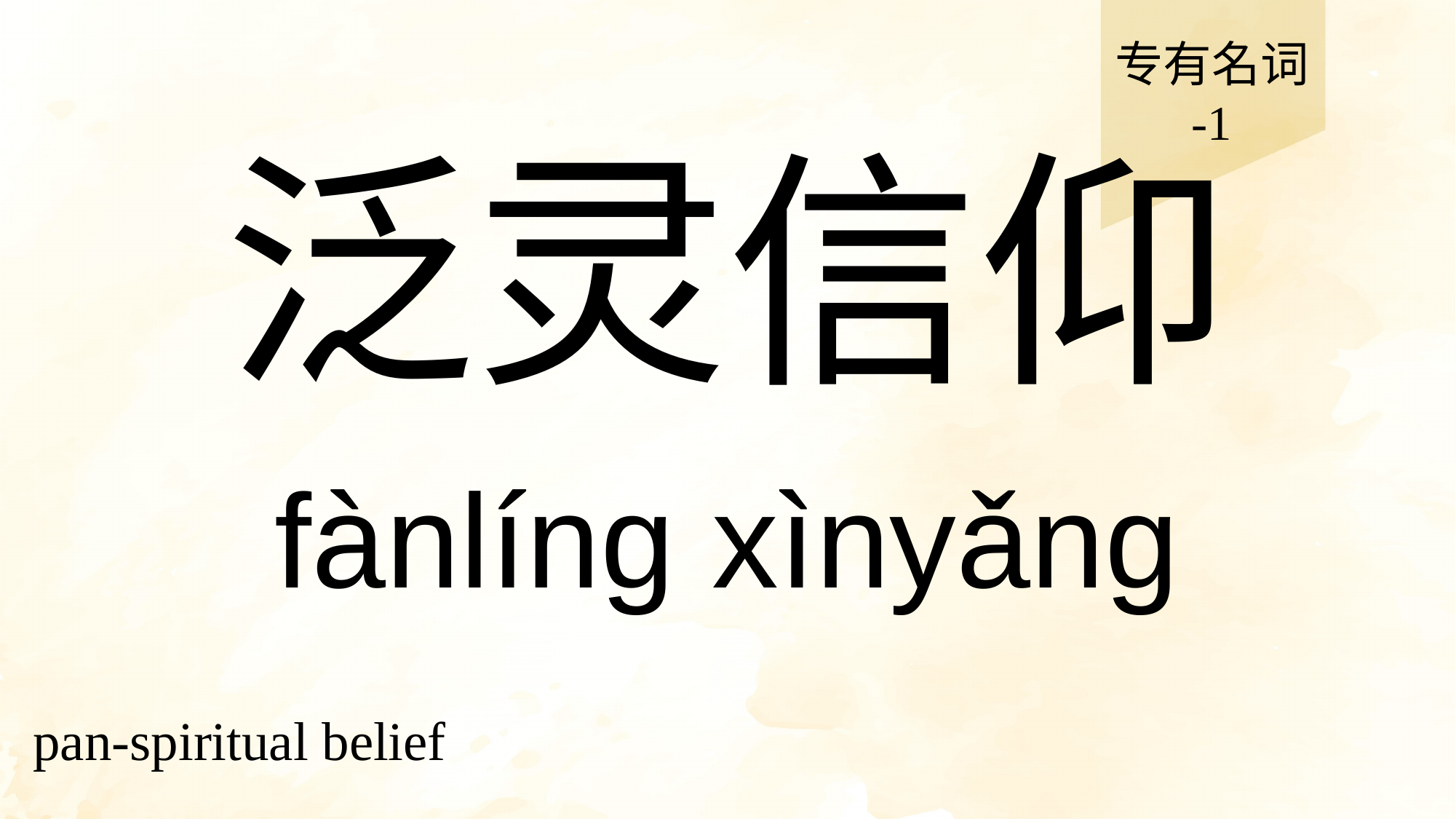

专有名词
-1
# 泛灵信仰
fànlíng xìnyǎng
pan-spiritual belief